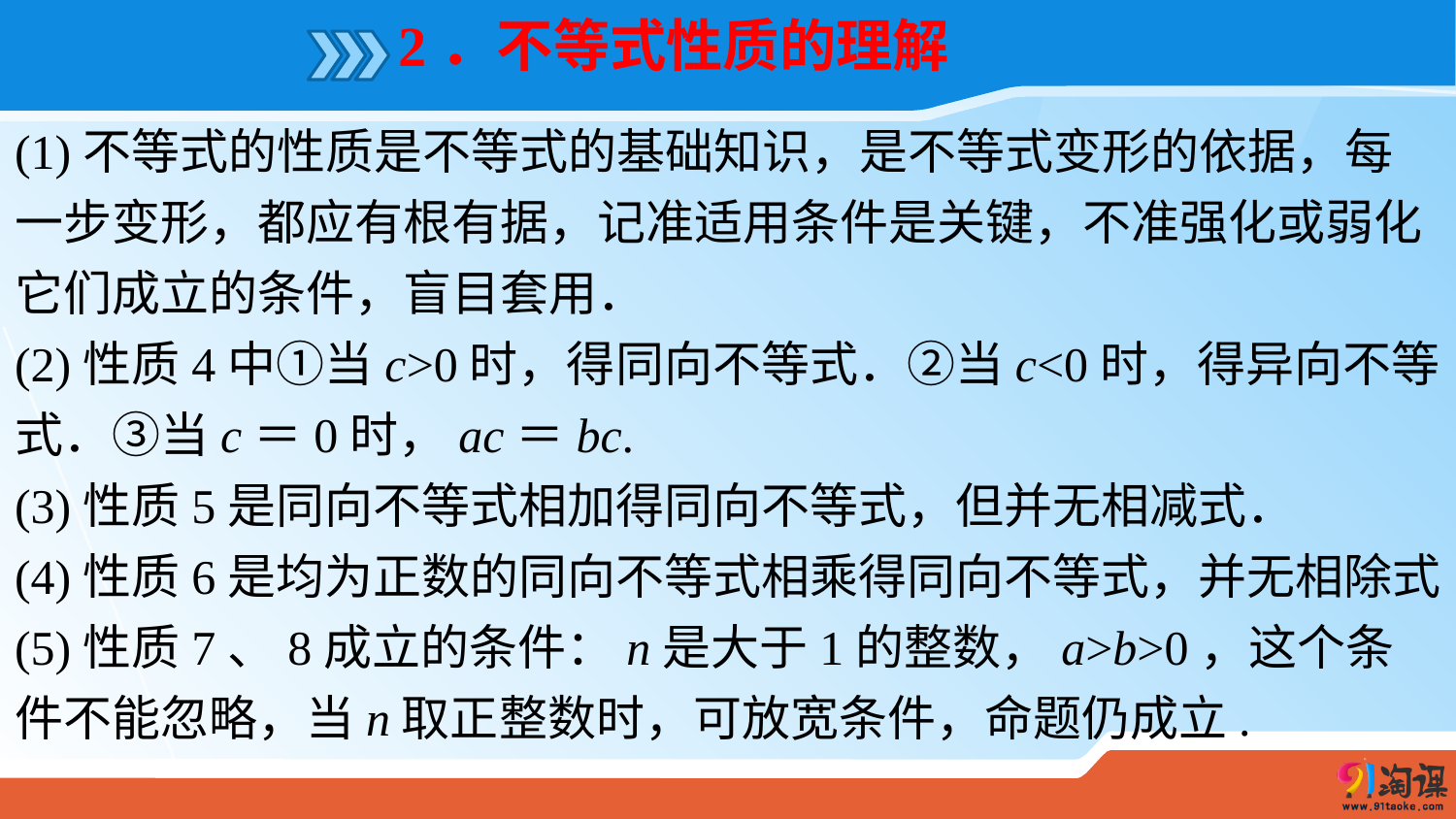

2．不等式性质的理解

(1)不等式的性质是不等式的基础知识，是不等式变形的依据，每一步变形，都应有根有据，记准适用条件是关键，不准强化或弱化它们成立的条件，盲目套用．
(2)性质4中①当c>0时，得同向不等式．②当c<0时，得异向不等式．③当c＝0时，ac＝bc.
(3)性质5是同向不等式相加得同向不等式，但并无相减式．
(4)性质6是均为正数的同向不等式相乘得同向不等式，并无相除式
(5)性质7、8成立的条件：n是大于1的整数，a>b>0，这个条件不能忽略，当n取正整数时，可放宽条件，命题仍成立.